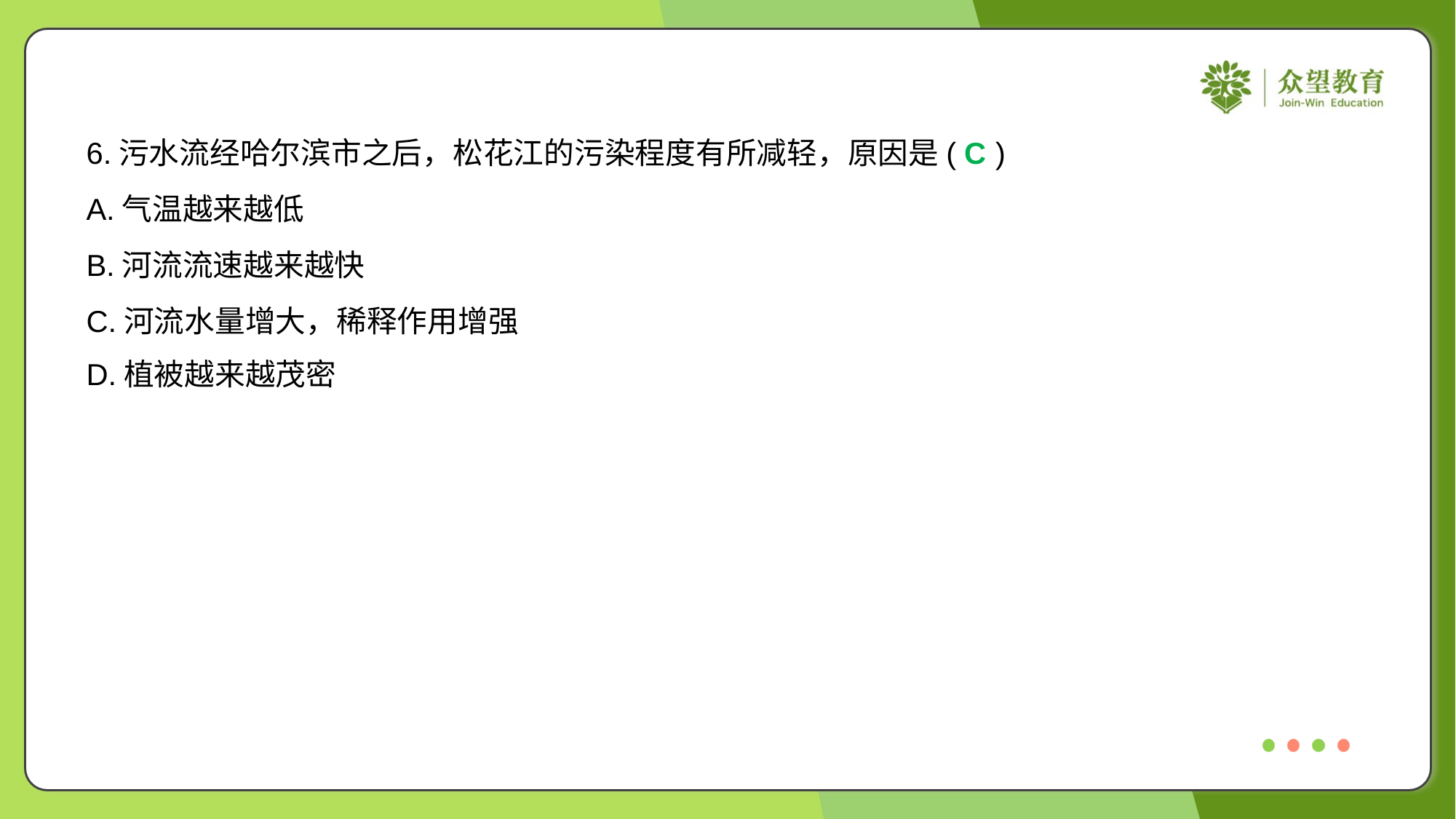

6.污水流经哈尔滨市之后，松花江的污染程度有所减轻，原因是(     )
C
A.气温越来越低
B.河流流速越来越快
C.河流水量增大，稀释作用增强
D.植被越来越茂密